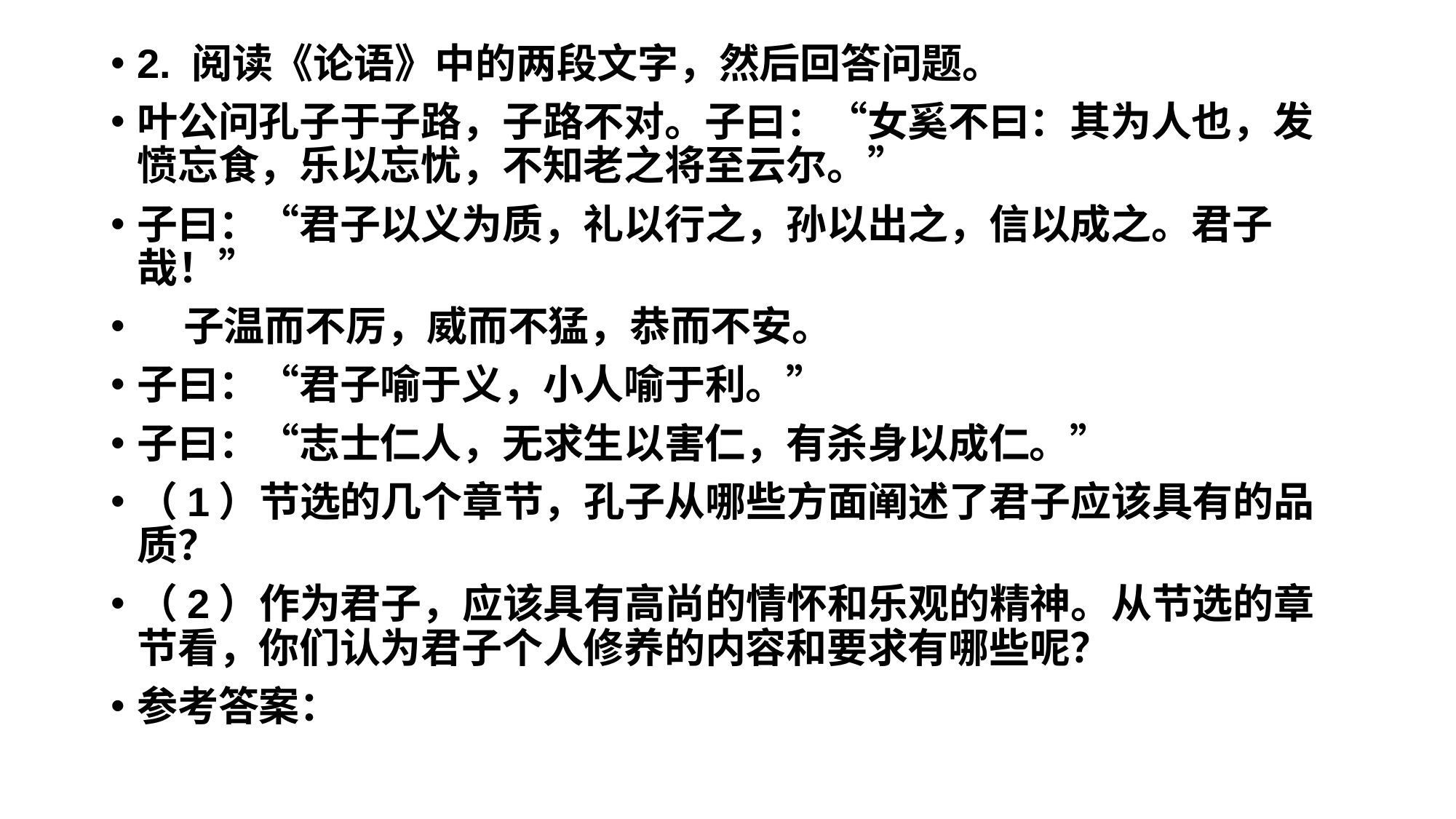

2. 阅读《论语》中的两段文字，然后回答问题。
叶公问孔子于子路，子路不对。子曰：“女奚不曰：其为人也，发愤忘食，乐以忘忧，不知老之将至云尔。”
子曰：“君子以义为质，礼以行之，孙以出之，信以成之。君子哉！”
    子温而不厉，威而不猛，恭而不安。
子曰：“君子喻于义，小人喻于利。”
子曰：“志士仁人，无求生以害仁，有杀身以成仁。”
（1）节选的几个章节，孔子从哪些方面阐述了君子应该具有的品质？
（2）作为君子，应该具有高尚的情怀和乐观的精神。从节选的章节看，你们认为君子个人修养的内容和要求有哪些呢？
参考答案：

#